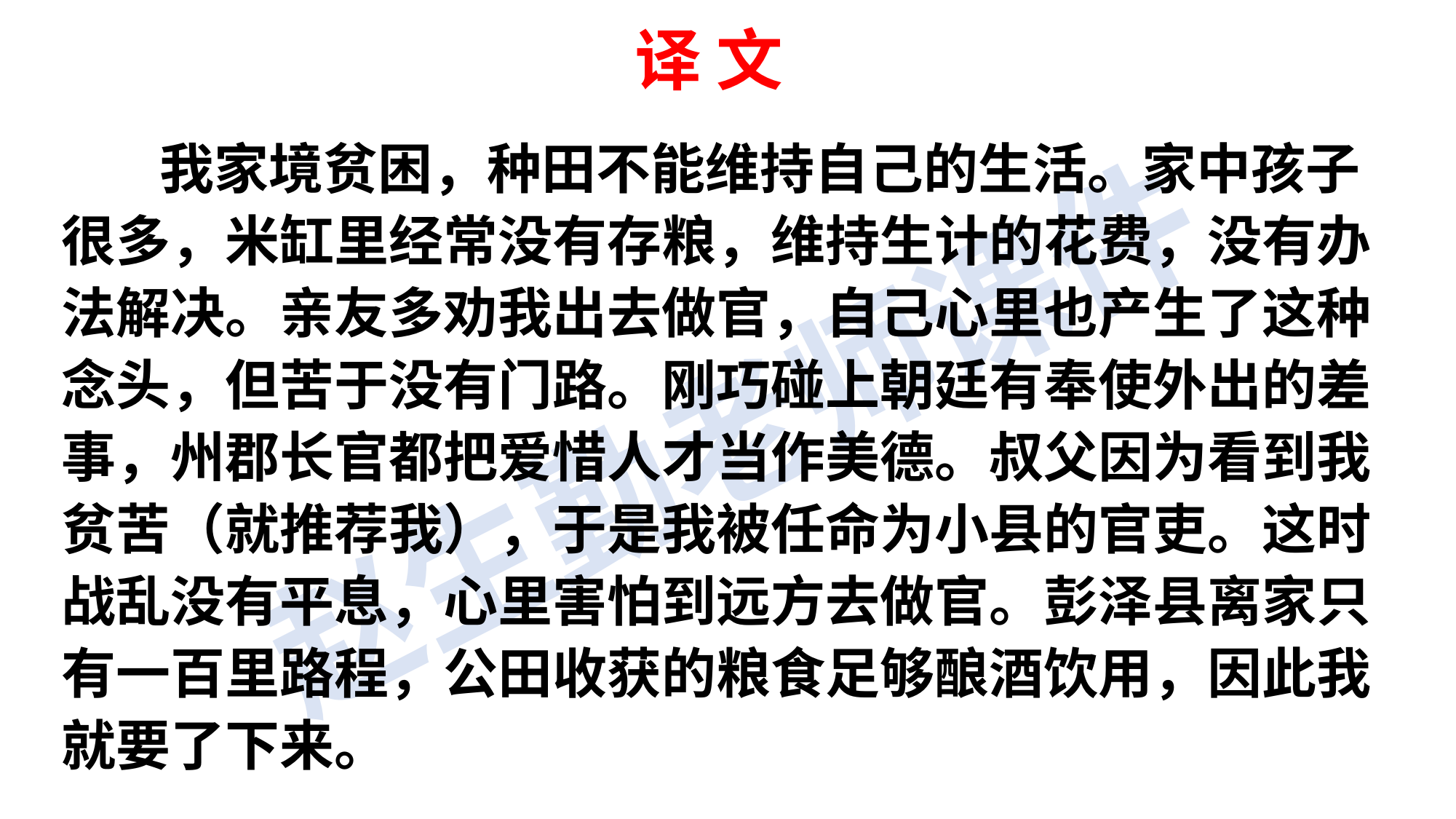

译 文
       我家境贫困，种田不能维持自己的生活。家中孩子很多，米缸里经常没有存粮，维持生计的花费，没有办法解决。亲友多劝我出去做官，自己心里也产生了这种念头，但苦于没有门路。刚巧碰上朝廷有奉使外出的差事，州郡长官都把爱惜人才当作美德。叔父因为看到我贫苦（就推荐我），于是我被任命为小县的官吏。这时战乱没有平息，心里害怕到远方去做官。彭泽县离家只有一百里路程，公田收获的粮食足够酿酒饮用，因此我就要了下来。